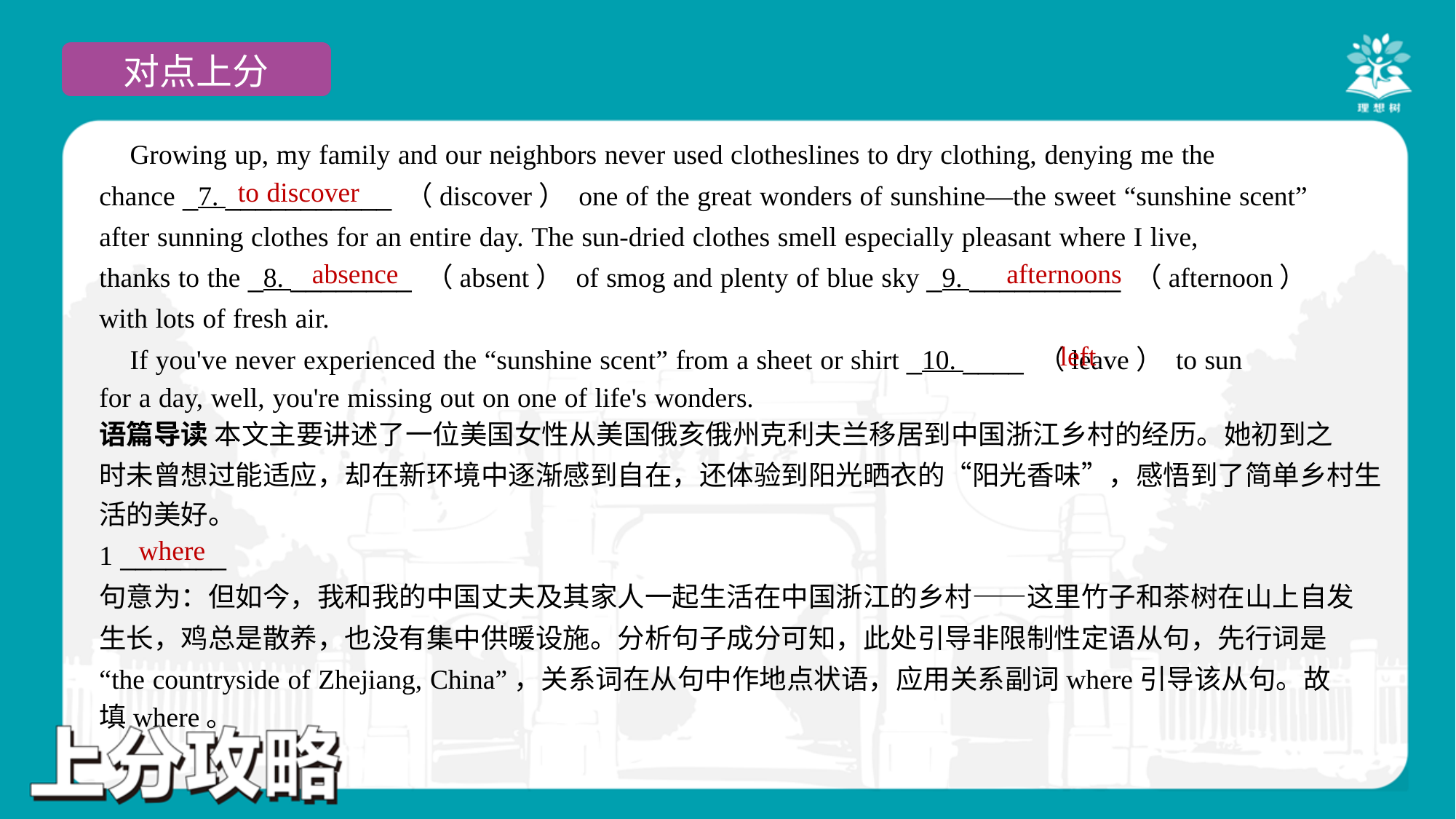

Growing up, my family and our neighbors never used clotheslines to dry clothing, denying me the
chance _7. ___________ （discover） one of the great wonders of sunshine—the sweet “sunshine scent”
after sunning clothes for an entire day. The sun-dried clothes smell especially pleasant where I live,
thanks to the _8. ________ （absent） of smog and plenty of blue sky _9. __________ （afternoon）
with lots of fresh air.
    If you've never experienced the “sunshine scent” from a sheet or shirt _10. ____ （leave） to sun
for a day, well, you're missing out on one of life's wonders.#1.1.4
to discover
absence
afternoons
left
语篇导读 本文主要讲述了一位美国女性从美国俄亥俄州克利夫兰移居到中国浙江乡村的经历。她初到之
时未曾想过能适应，却在新环境中逐渐感到自在，还体验到阳光晒衣的“阳光香味”，感悟到了简单乡村生
活的美好。
where
1 _______
句意为：但如今，我和我的中国丈夫及其家人一起生活在中国浙江的乡村——这里竹子和茶树在山上自发
生长，鸡总是散养，也没有集中供暖设施。分析句子成分可知，此处引导非限制性定语从句，先行词是
“the countryside of Zhejiang, China”，关系词在从句中作地点状语，应用关系副词where引导该从句。故
填where。